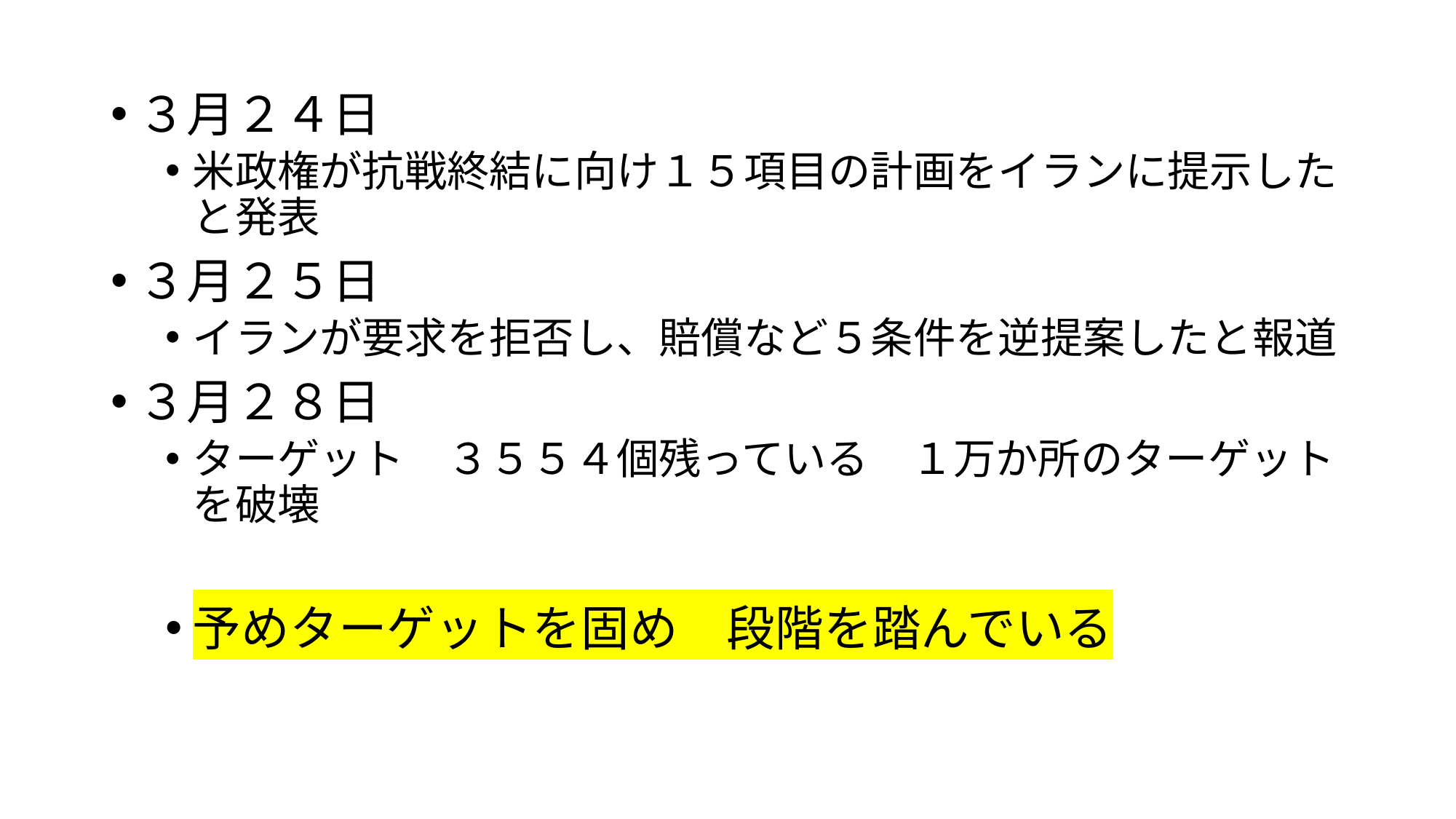

３月２４日
米政権が抗戦終結に向け１５項目の計画をイランに提示したと発表
３月２５日
イランが要求を拒否し、賠償など５条件を逆提案したと報道
３月２８日
ターゲット　３５５４個残っている　１万か所のターゲットを破壊

予めターゲットを固め　段階を踏んでいる